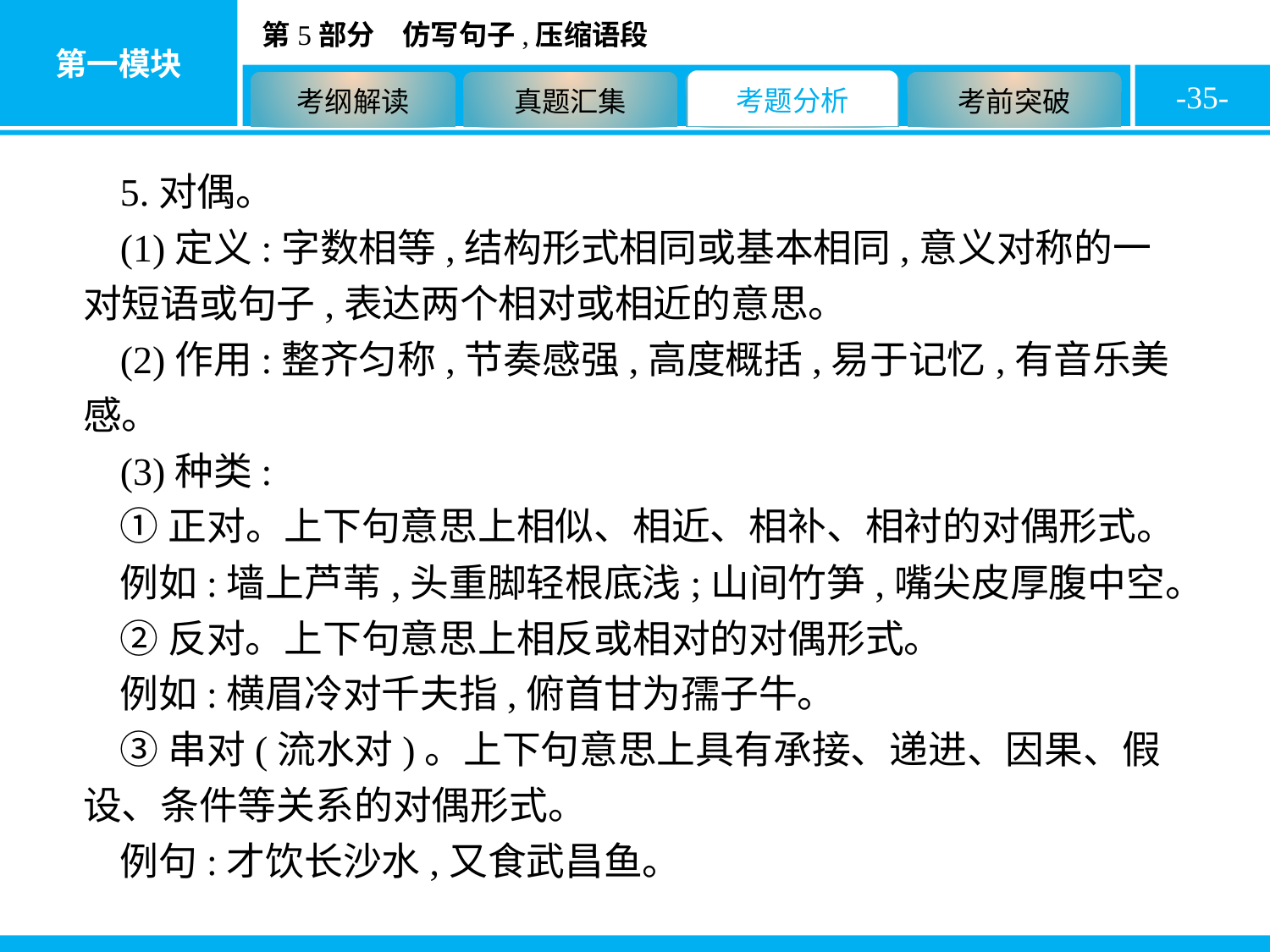

-35-
5.对偶。
(1)定义:字数相等,结构形式相同或基本相同,意义对称的一对短语或句子,表达两个相对或相近的意思。
(2)作用:整齐匀称,节奏感强,高度概括,易于记忆,有音乐美感。
(3)种类:
①正对。上下句意思上相似、相近、相补、相衬的对偶形式。
例如:墙上芦苇,头重脚轻根底浅;山间竹笋,嘴尖皮厚腹中空。
②反对。上下句意思上相反或相对的对偶形式。
例如:横眉冷对千夫指,俯首甘为孺子牛。
③串对(流水对)。上下句意思上具有承接、递进、因果、假设、条件等关系的对偶形式。
例句:才饮长沙水,又食武昌鱼。